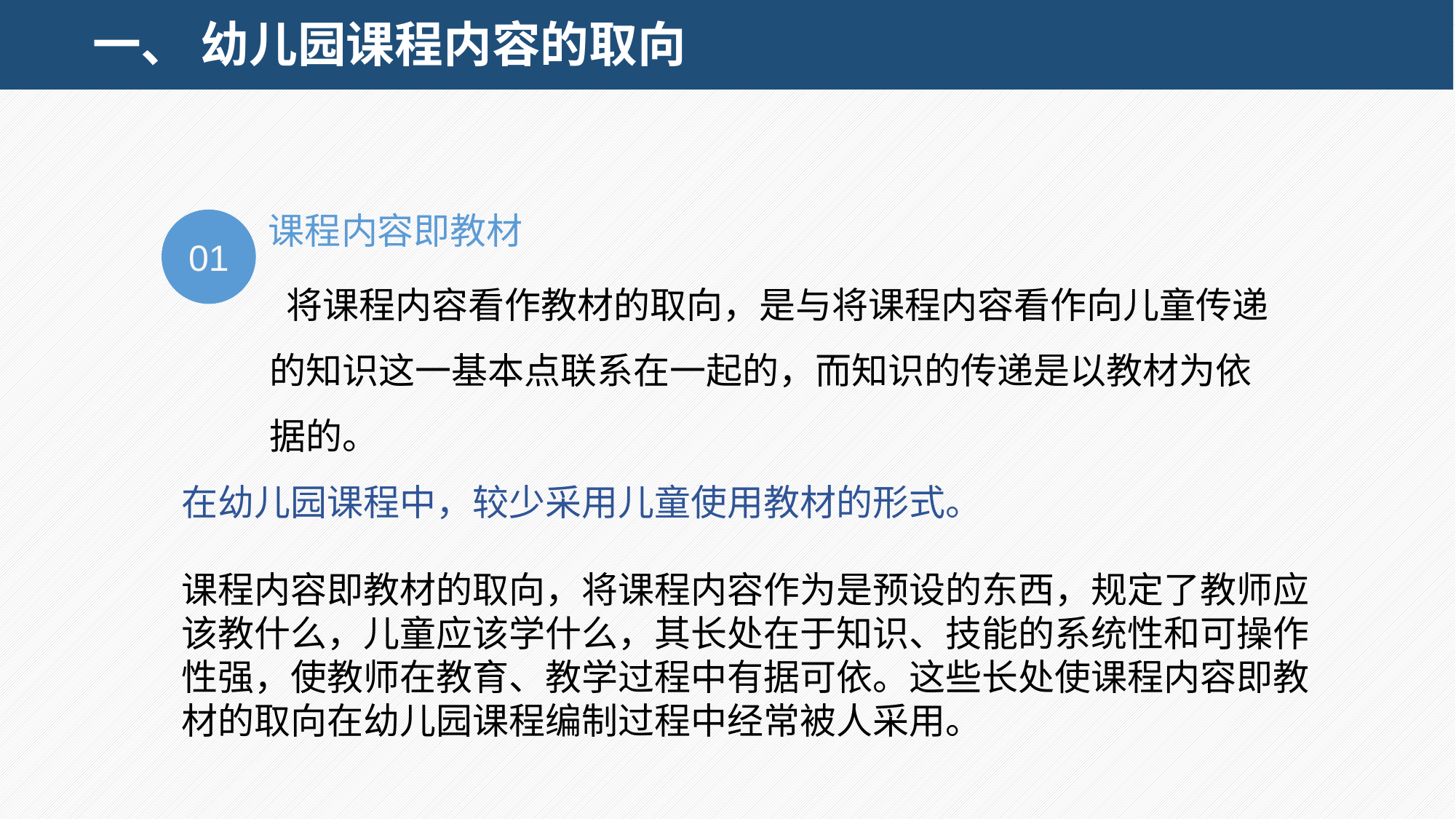

# 一、 幼儿园课程内容的取向
课程内容即教材
01
 将课程内容看作教材的取向，是与将课程内容看作向儿童传递的知识这一基本点联系在一起的，而知识的传递是以教材为依据的。
在幼儿园课程中，较少采用儿童使用教材的形式。

课程内容即教材的取向，将课程内容作为是预设的东西，规定了教师应该教什么，儿童应该学什么，其长处在于知识、技能的系统性和可操作性强，使教师在教育、教学过程中有据可依。这些长处使课程内容即教材的取向在幼儿园课程编制过程中经常被人采用。